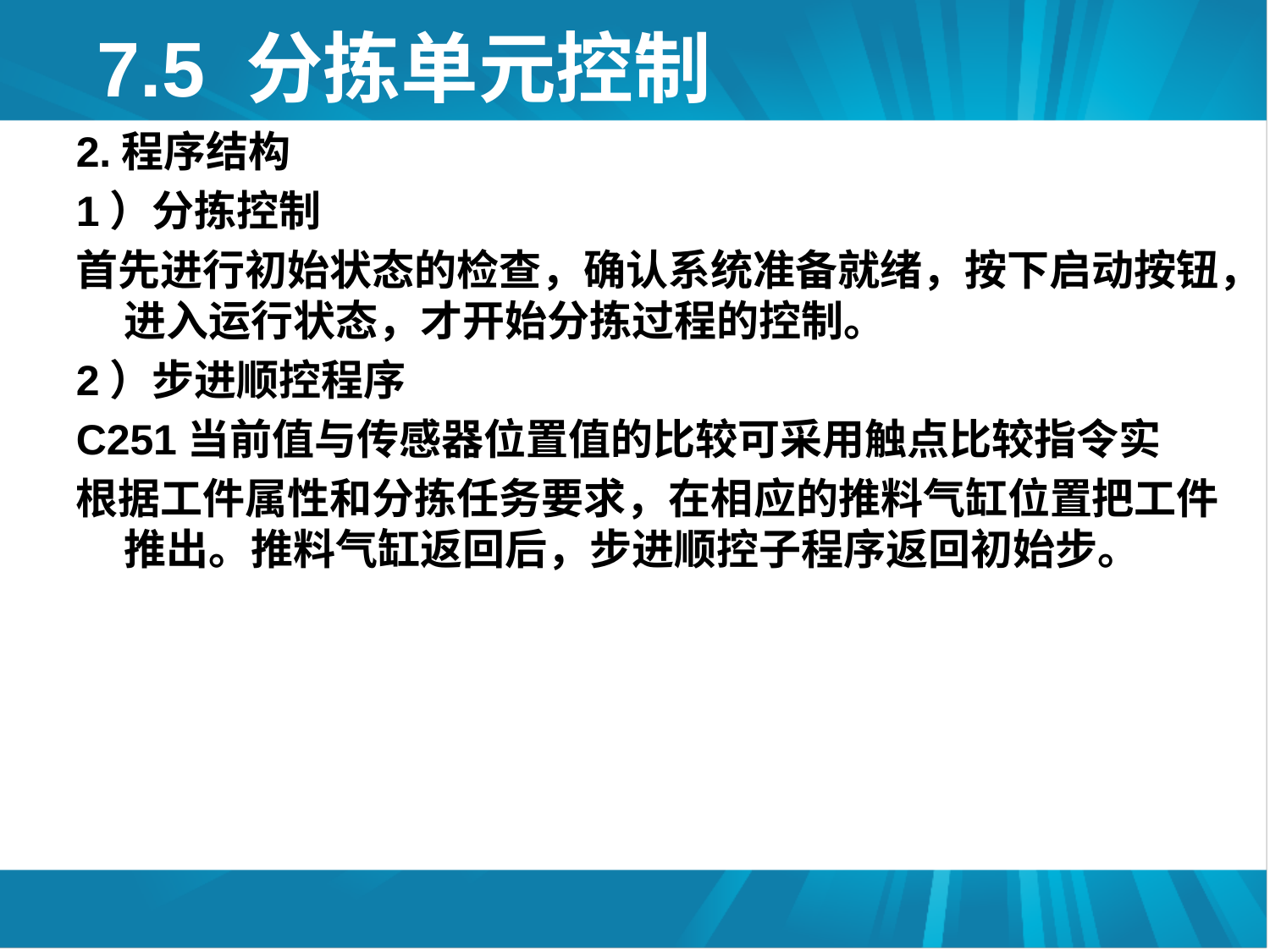

# 7.5 分拣单元控制
2.程序结构
1）分拣控制
首先进行初始状态的检查，确认系统准备就绪，按下启动按钮，进入运行状态，才开始分拣过程的控制。
2）步进顺控程序
C251当前值与传感器位置值的比较可采用触点比较指令实
根据工件属性和分拣任务要求，在相应的推料气缸位置把工件推出。推料气缸返回后，步进顺控子程序返回初始步。